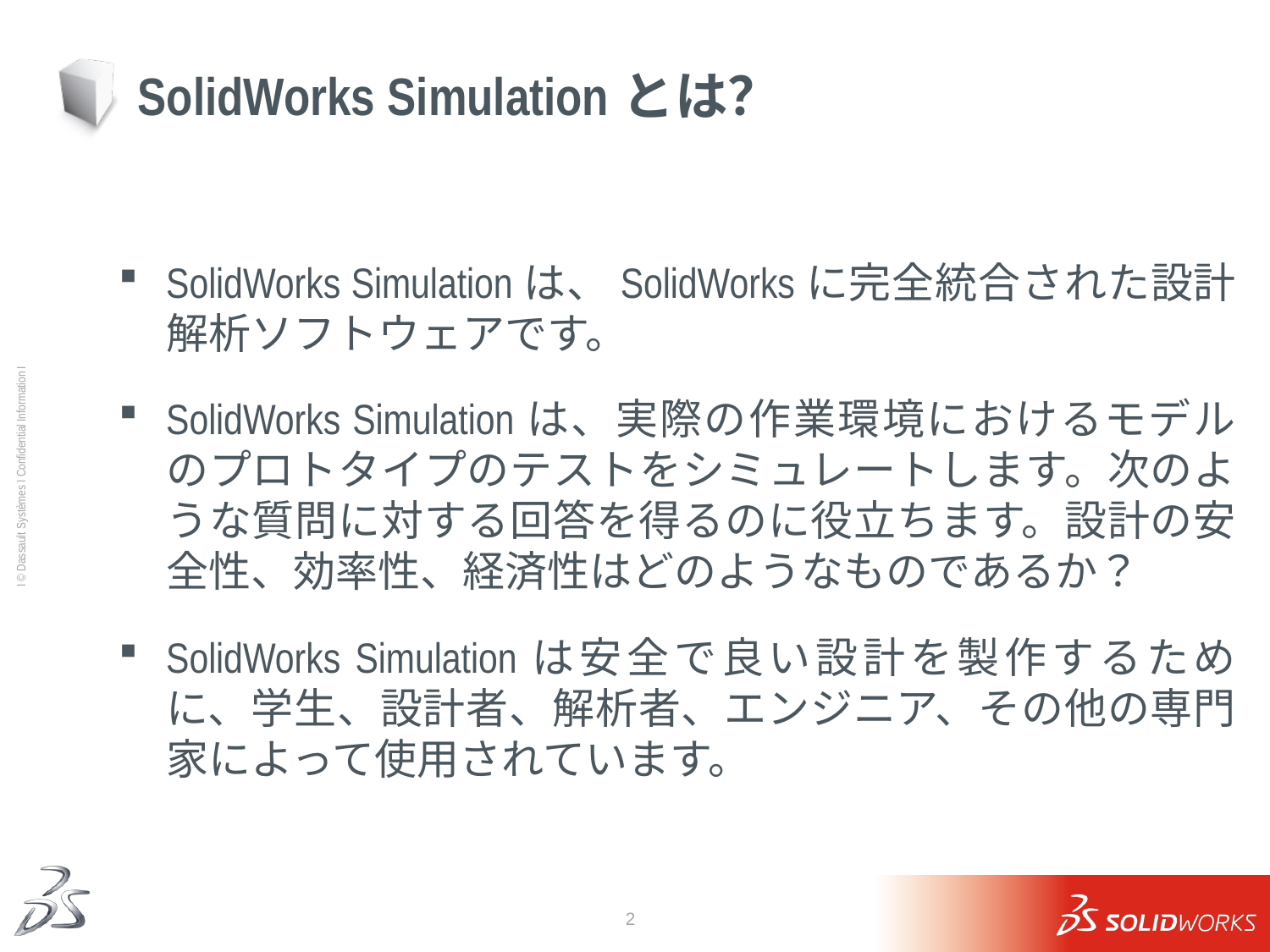

# SolidWorks Simulationとは？
SolidWorks Simulationは、SolidWorksに完全統合された設計解析ソフトウェアです。
SolidWorks Simulationは、実際の作業環境におけるモデルのプロトタイプのテストをシミュレートします。次のような質問に対する回答を得るのに役立ちます。設計の安全性、効率性、経済性はどのようなものであるか？
SolidWorks Simulationは安全で良い設計を製作するために、学生、設計者、解析者、エンジニア、その他の専門家によって使用されています。